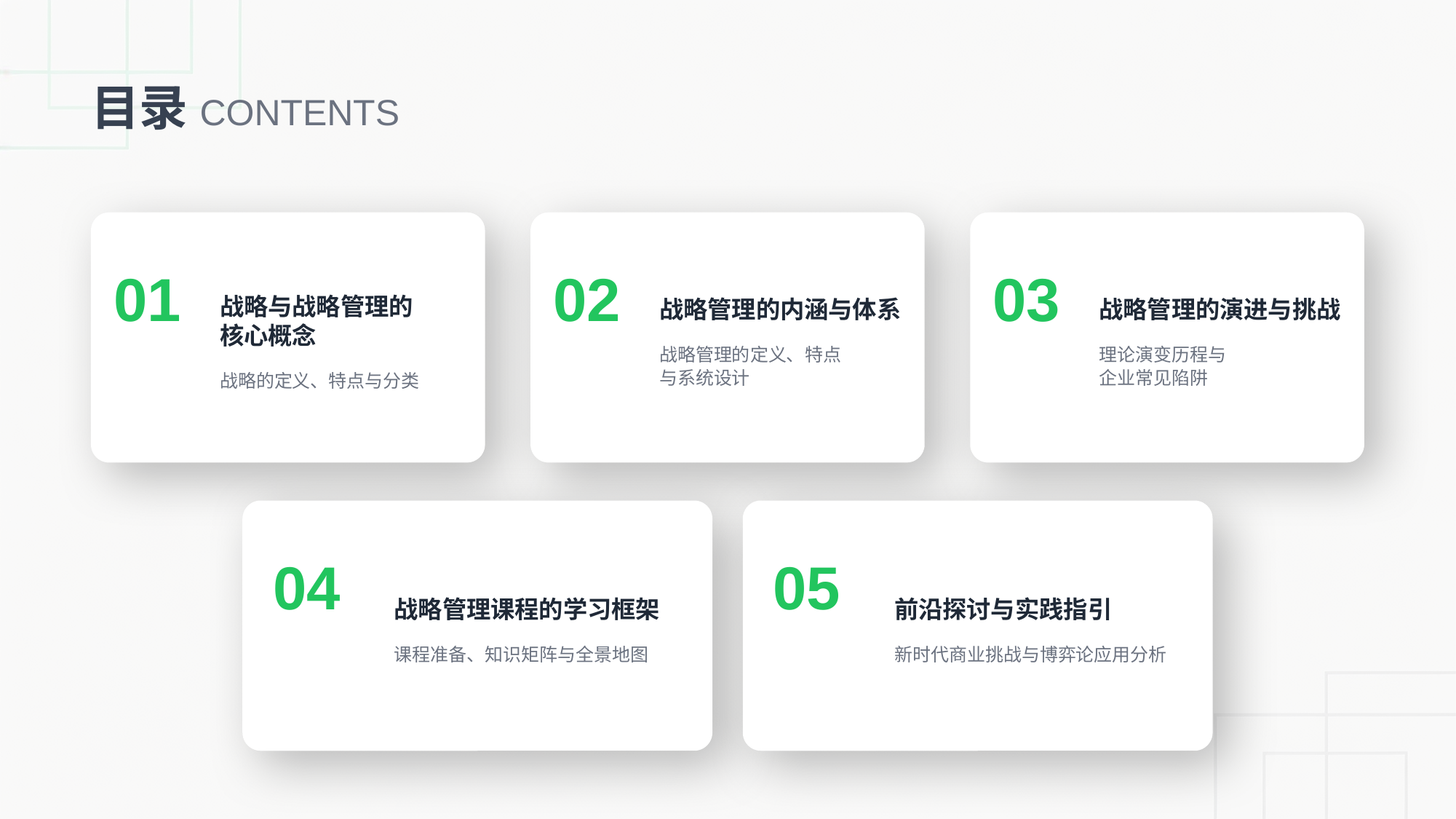

目录CONTENTS

01
02
03
战略与战略管理的
核心概念
战略的定义、特点与分类
战略管理的内涵与体系
战略管理的定义、特点
与系统设计
战略管理的演进与挑战
理论演变历程与
企业常见陷阱

04
05
战略管理课程的学习框架
课程准备、知识矩阵与全景地图
前沿探讨与实践指引
新时代商业挑战与博弈论应用分析